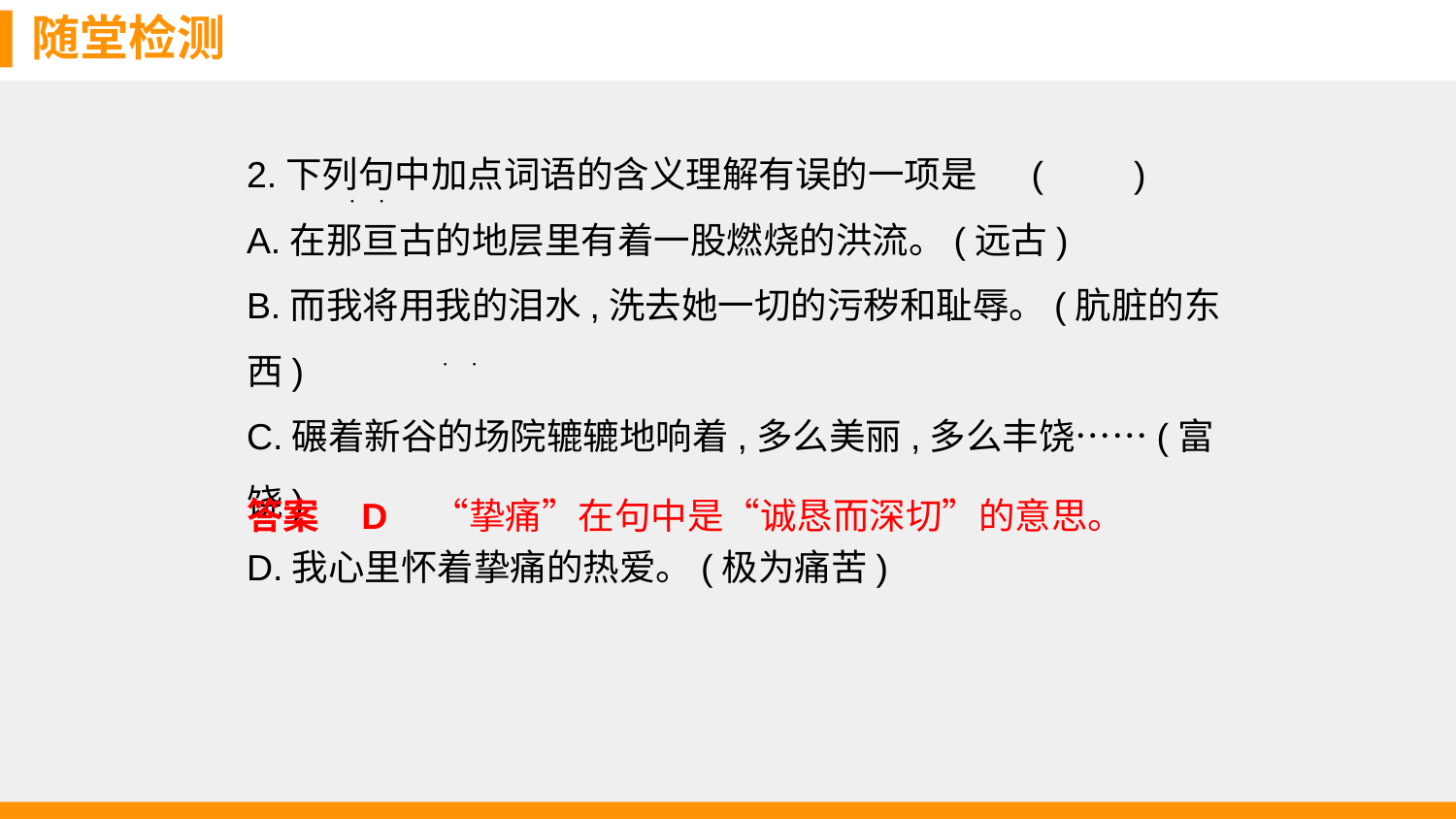

随堂检测
2.下列句中加点词语的含义理解有误的一项是 (　　)
A.在那亘古的地层里有着一股燃烧的洪流。(远古)
B.而我将用我的泪水,洗去她一切的污秽和耻辱。(肮脏的东西)
C.碾着新谷的场院辘辘地响着,多么美丽,多么丰饶……(富饶)
D.我心里怀着挚痛的热爱。(极为痛苦)
●               ●
●               ●
●               ●
●               ●
答案    D　“挚痛”在句中是“诚恳而深切”的意思。